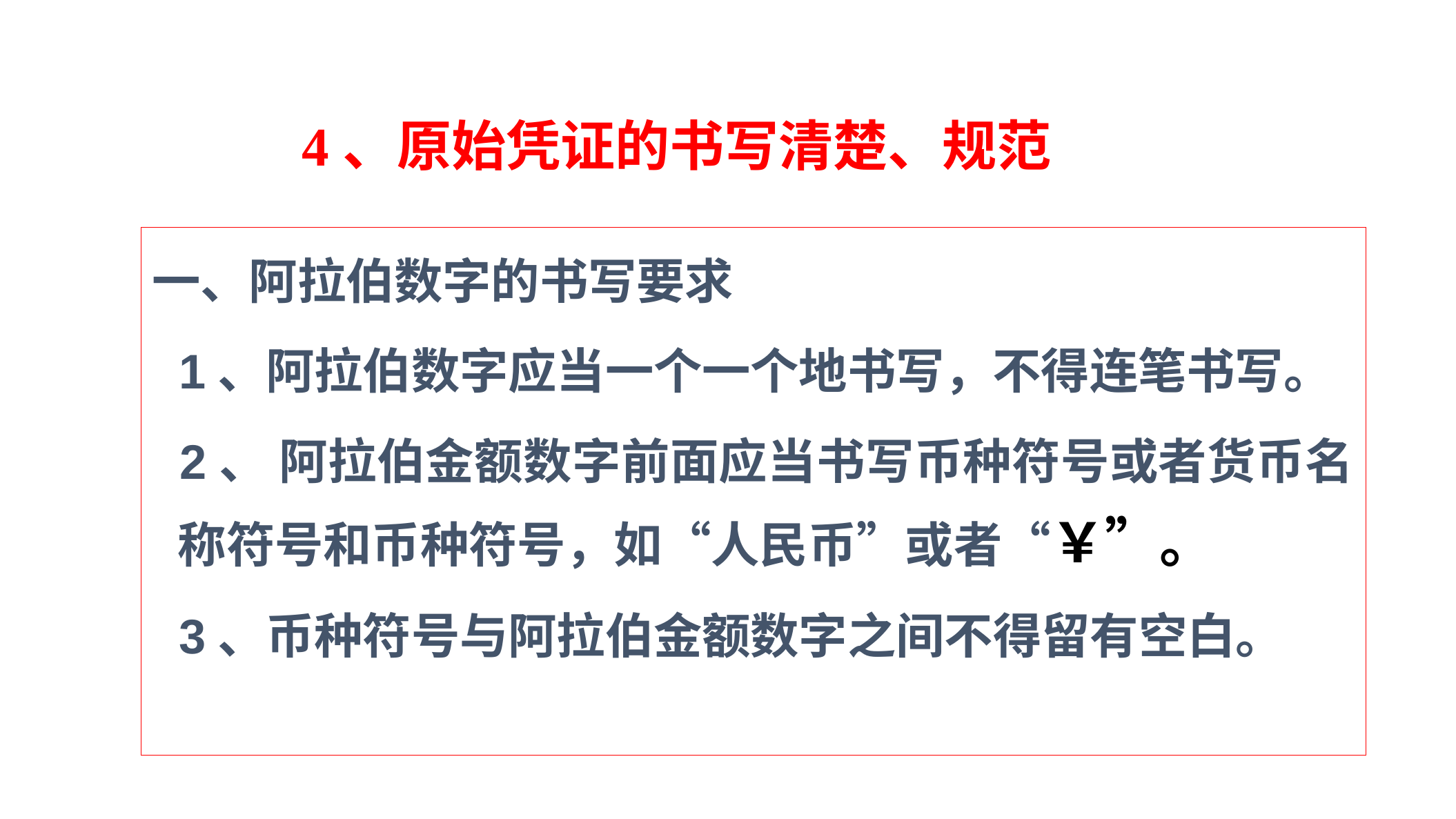

# 4、原始凭证的书写清楚、规范
一、阿拉伯数字的书写要求
  1、阿拉伯数字应当一个一个地书写，不得连笔书写。
  2、 阿拉伯金额数字前面应当书写币种符号或者货币名称符号和币种符号，如“人民币”或者“￥”。
  3、币种符号与阿拉伯金额数字之间不得留有空白。